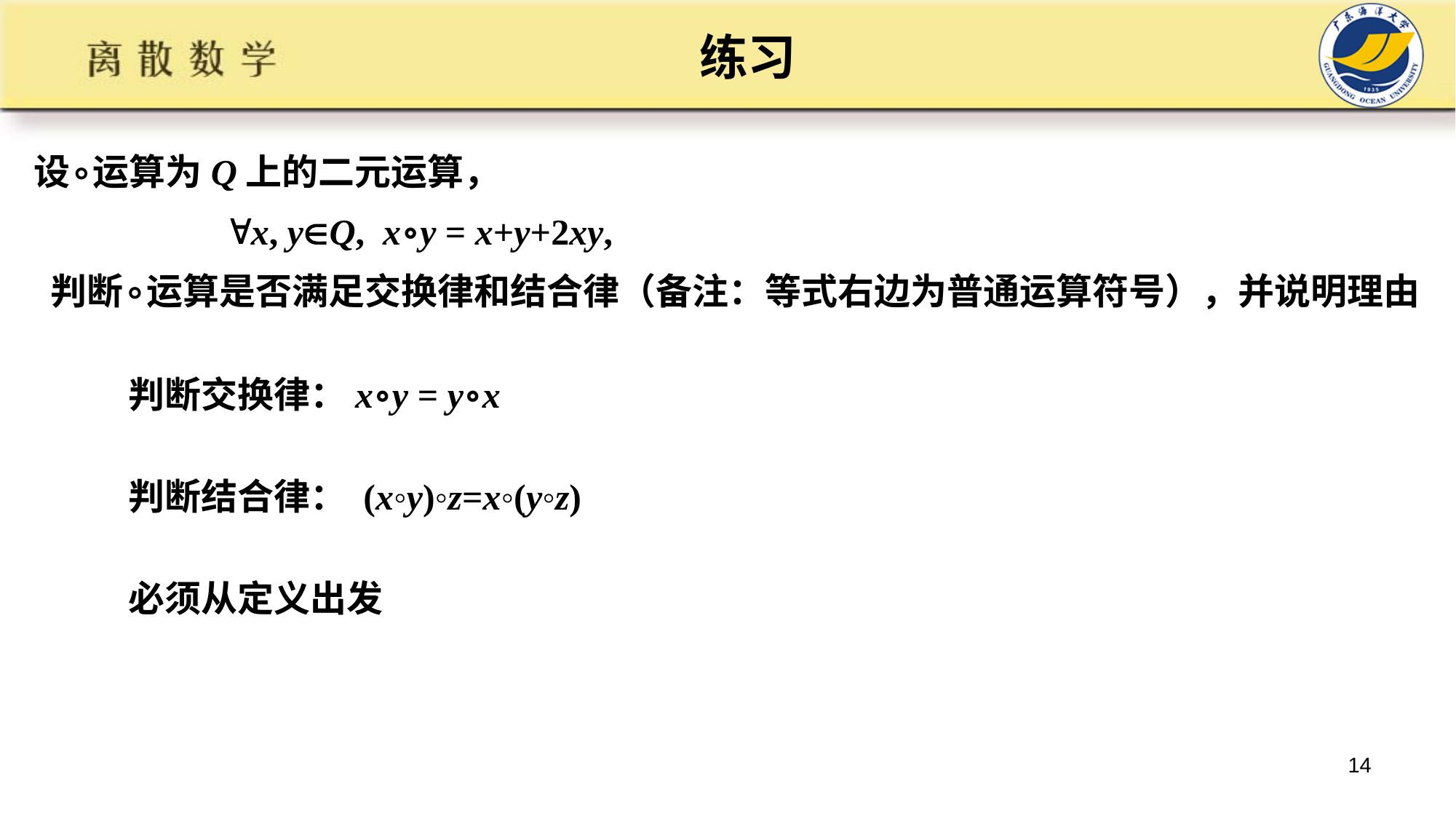

# 练习
设∘运算为Q上的二元运算，
                     ∀x, y∈Q,  x∘y = x+y+2xy,
 判断∘运算是否满足交换律和结合律（备注：等式右边为普通运算符号），并说明理由
判断交换律：x∘y = y∘x

判断结合律： (x◦y)◦z=x◦(y◦z)

必须从定义出发
14